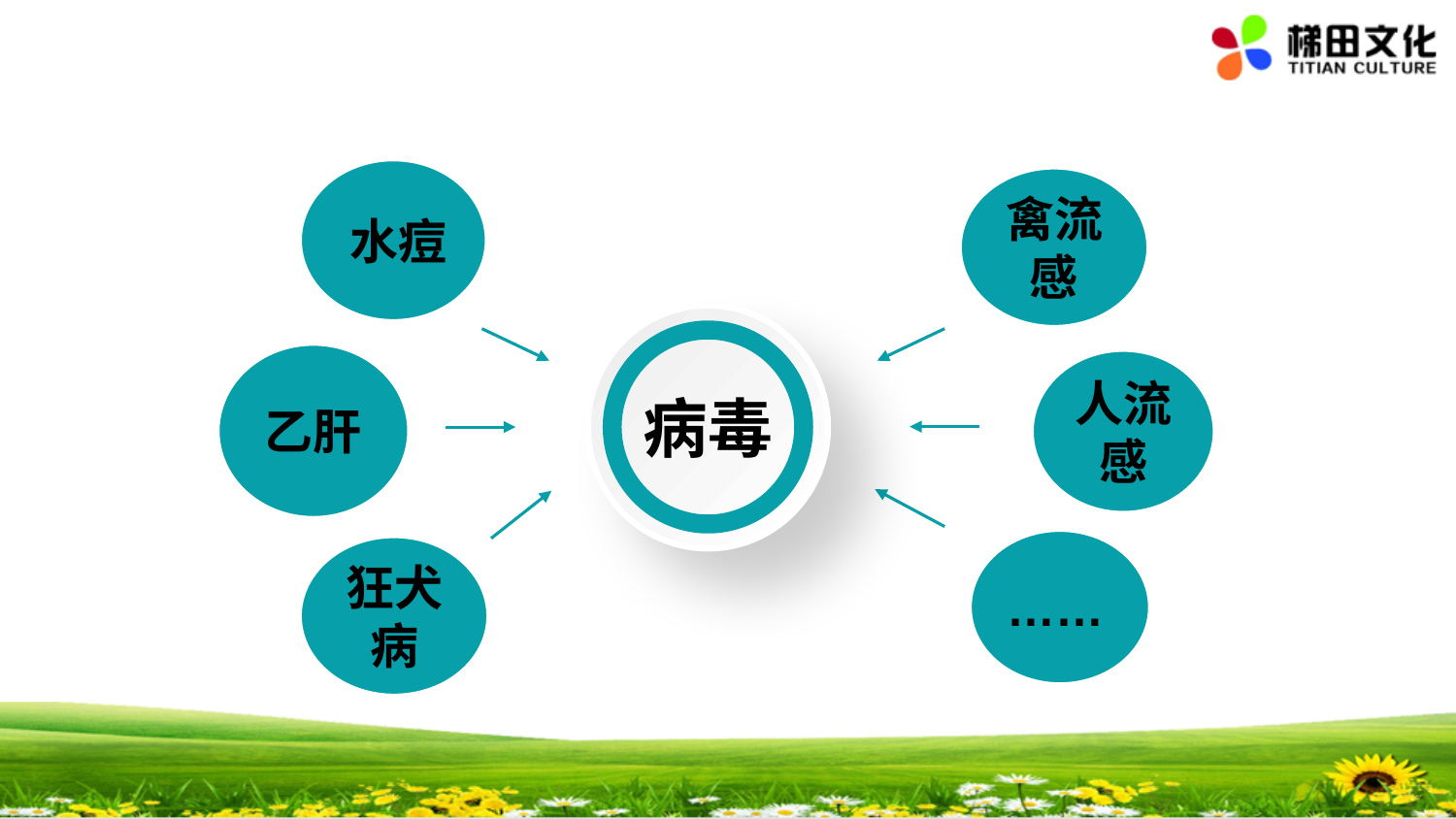

#
 水痘
禽流感
病毒

乙肝
人流感
 ……
狂犬病